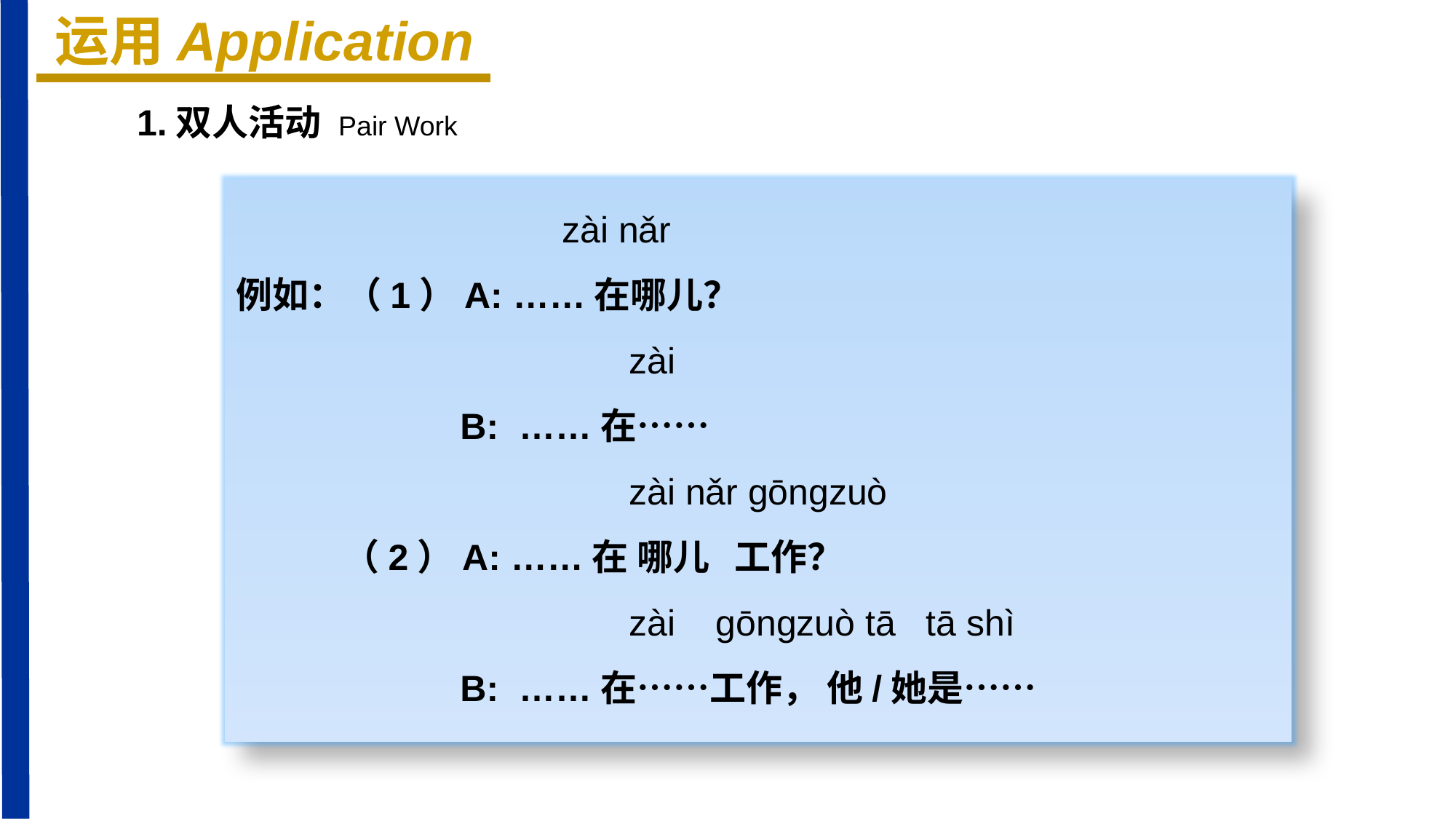

运用Application
1.双人活动 Pair Work
                                zài nǎr
例如：（1）A: ……在哪儿？
                  zài
                      B:  ……在……
                  zài nǎr ɡōnɡzuò
            （2）A: ……在 哪儿   工作？
                  zài    ɡōnɡzuò tā   tā shì
                      B:  ……在……工作， 他/她是……